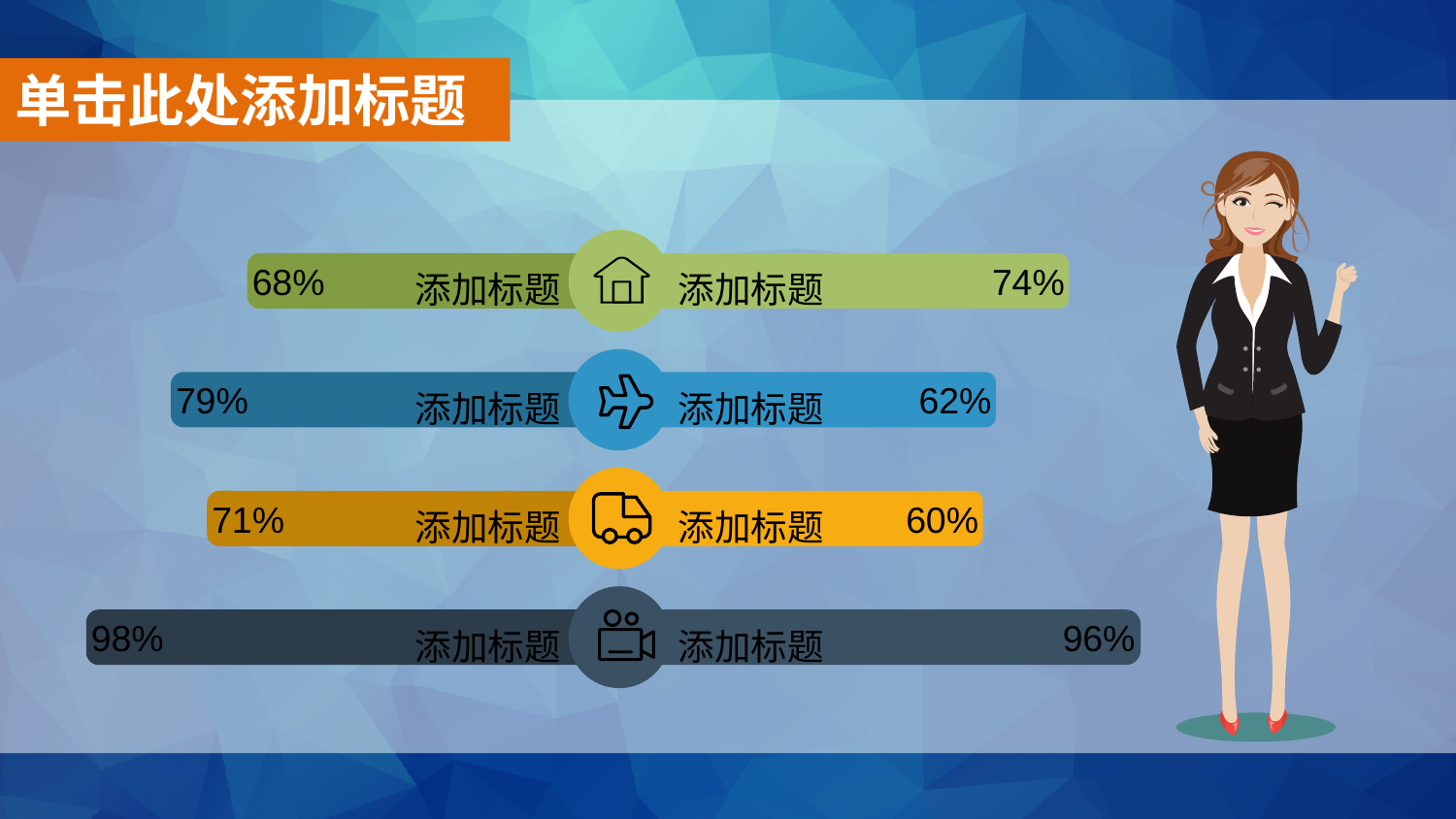

单击此处添加标题

68%

74%

添加标题
添加标题

79%

62%

添加标题
添加标题

71%

60%

添加标题
添加标题

98%

96%

添加标题
添加标题